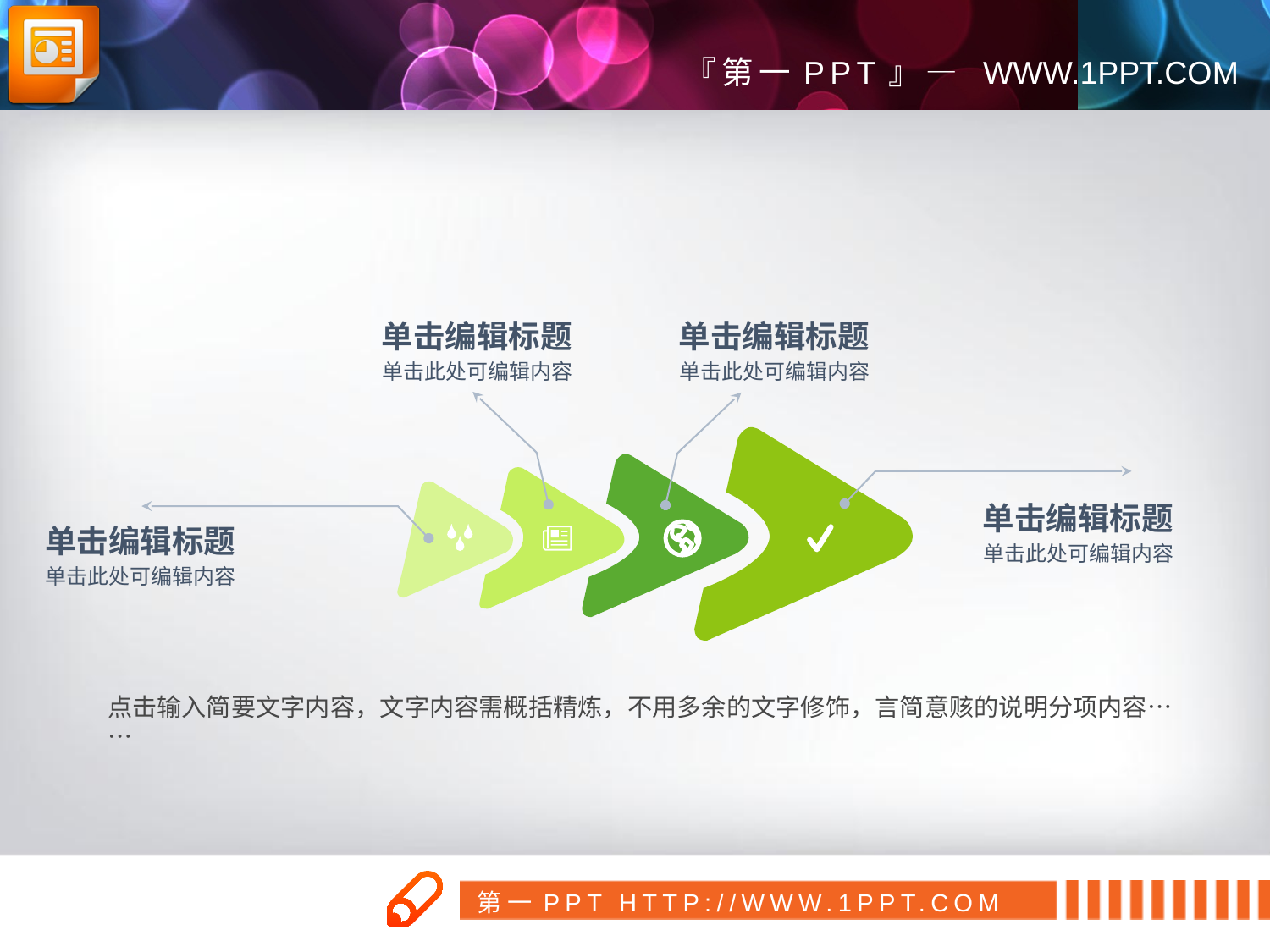

单击编辑标题
单击编辑标题
单击此处可编辑内容
单击此处可编辑内容

单击编辑标题

单击编辑标题

单击此处可编辑内容

单击此处可编辑内容
点击输入简要文字内容，文字内容需概括精炼，不用多余的文字修饰，言简意赅的说明分项内容……